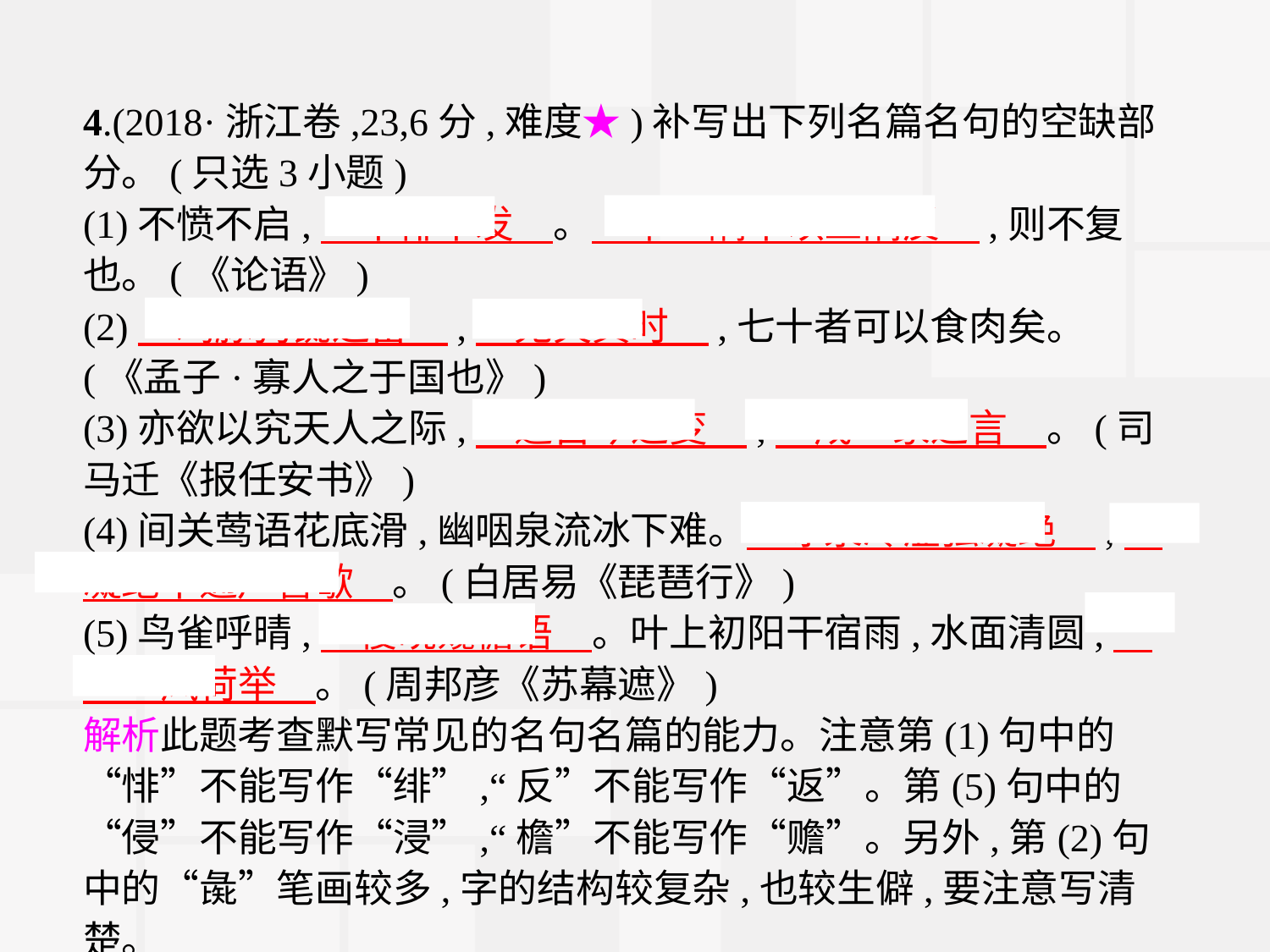

4.(2018·浙江卷,23,6分,难度★)补写出下列名篇名句的空缺部分。(只选3小题)
(1)不愤不启,　不悱不发　。　举一隅不以三隅反　,则不复也。(《论语》)
(2)　鸡豚狗彘之畜　,　无失其时　,七十者可以食肉矣。(《孟子·寡人之于国也》)
(3)亦欲以究天人之际,　通古今之变　,　成一家之言　。(司马迁《报任安书》)
(4)间关莺语花底滑,幽咽泉流冰下难。　冰泉冷涩弦凝绝　,　凝绝不通声暂歇　。(白居易《琵琶行》)
(5)鸟雀呼晴,　侵晓窥檐语　。叶上初阳干宿雨,水面清圆,　一一风荷举　。(周邦彦《苏幕遮》)
解析此题考查默写常见的名句名篇的能力。注意第(1)句中的“悱”不能写作“绯”,“反”不能写作“返”。第(5)句中的“侵”不能写作“浸”,“檐”不能写作“赡”。另外,第(2)句中的“彘”笔画较多,字的结构较复杂,也较生僻,要注意写清楚。